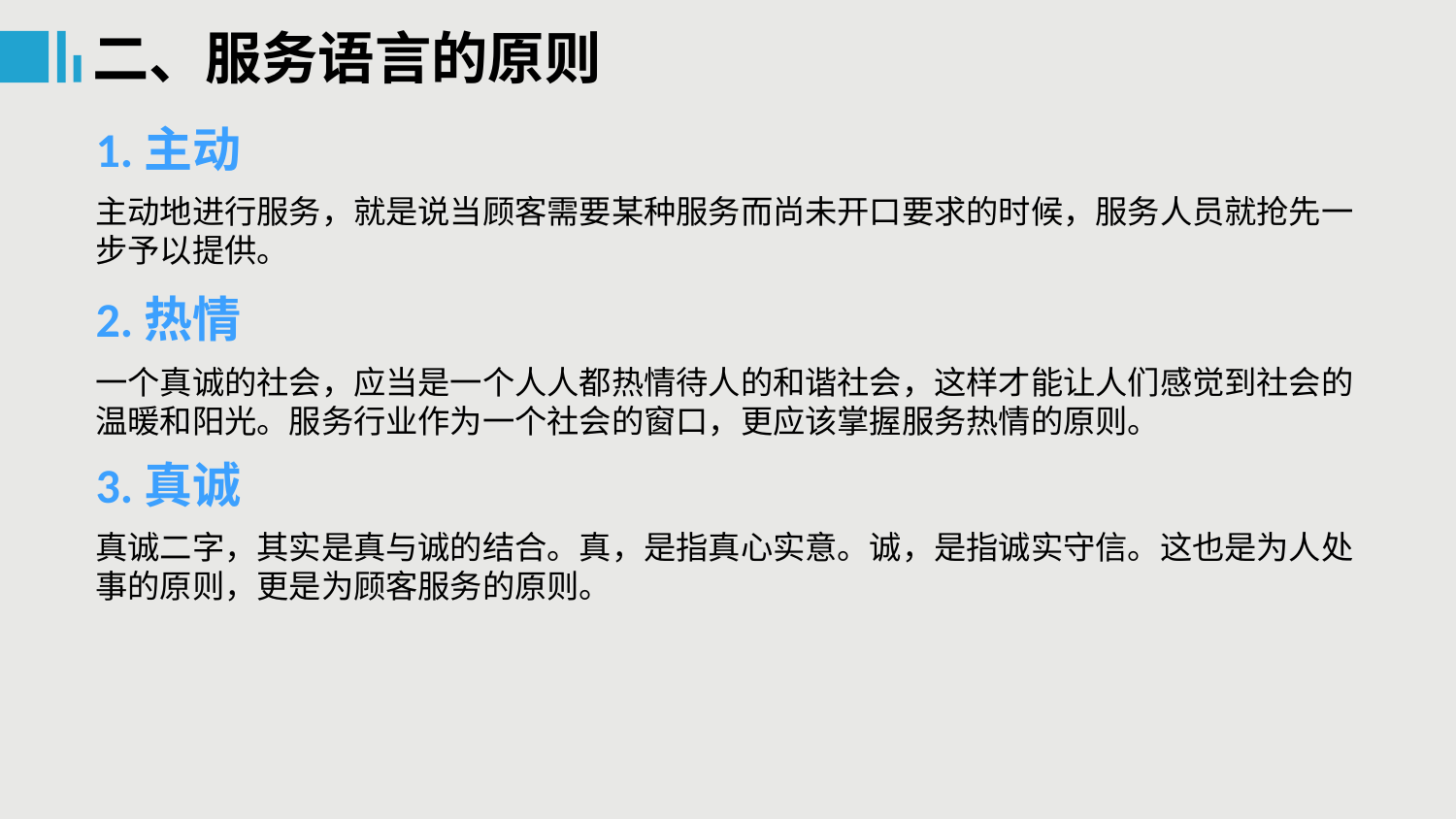

二、服务语言的原则

1.主动
主动地进行服务，就是说当顾客需要某种服务而尚未开口要求的时候，服务人员就抢先一步予以提供。
2.热情
一个真诚的社会，应当是一个人人都热情待人的和谐社会，这样才能让人们感觉到社会的温暖和阳光。服务行业作为一个社会的窗口，更应该掌握服务热情的原则。
3.真诚
真诚二字，其实是真与诚的结合。真，是指真心实意。诚，是指诚实守信。这也是为人处事的原则，更是为顾客服务的原则。